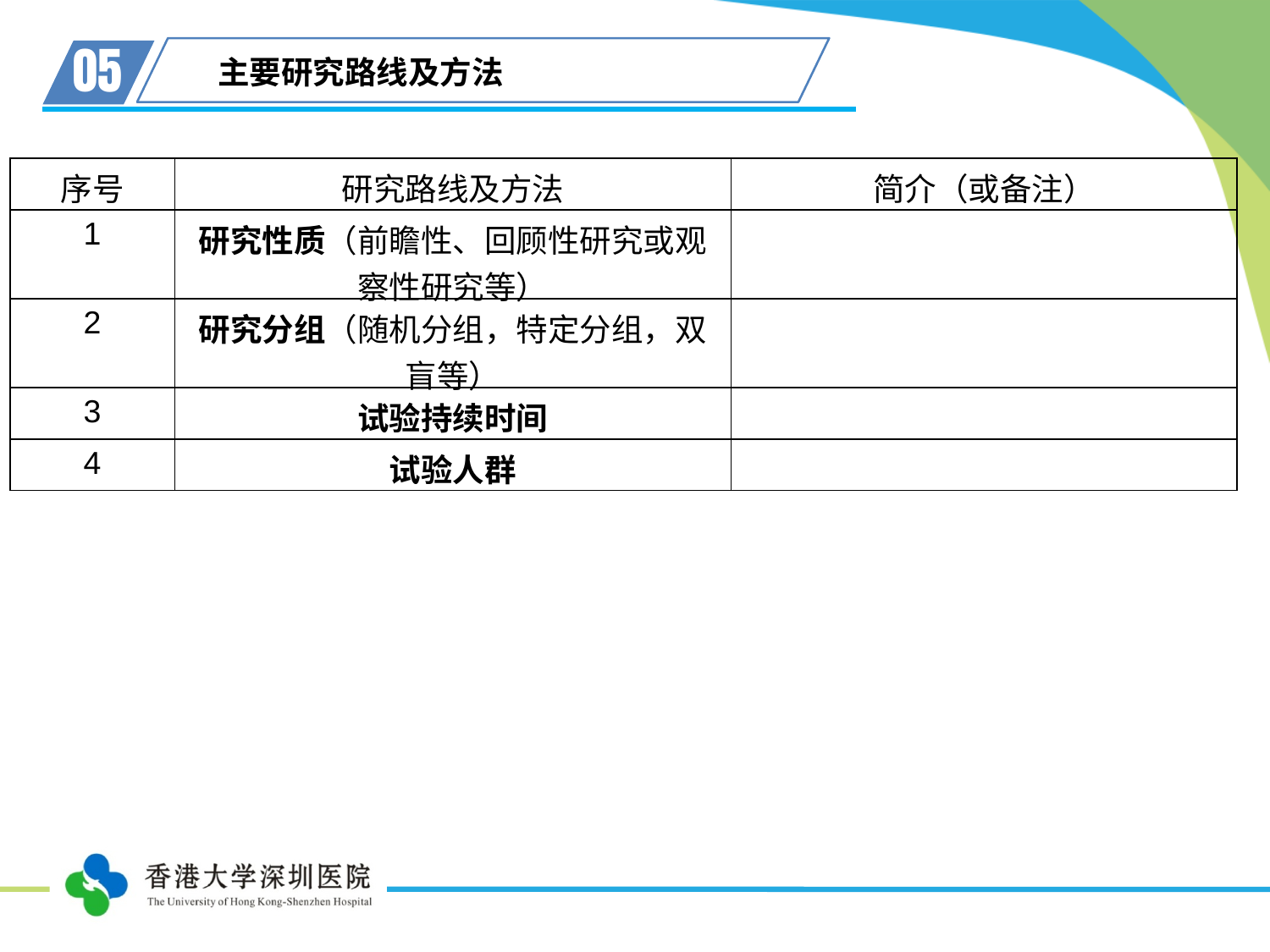

05

主要研究路线及方法
| 序号 | 研究路线及方法 | 简介（或备注） |
| --- | --- | --- |
| 1 | 研究性质（前瞻性、回顾性研究或观察性研究等） |  |
| 2 | 研究分组（随机分组，特定分组，双盲等） |  |
| 3 | 试验持续时间 |  |
| 4 | 试验人群 |  |